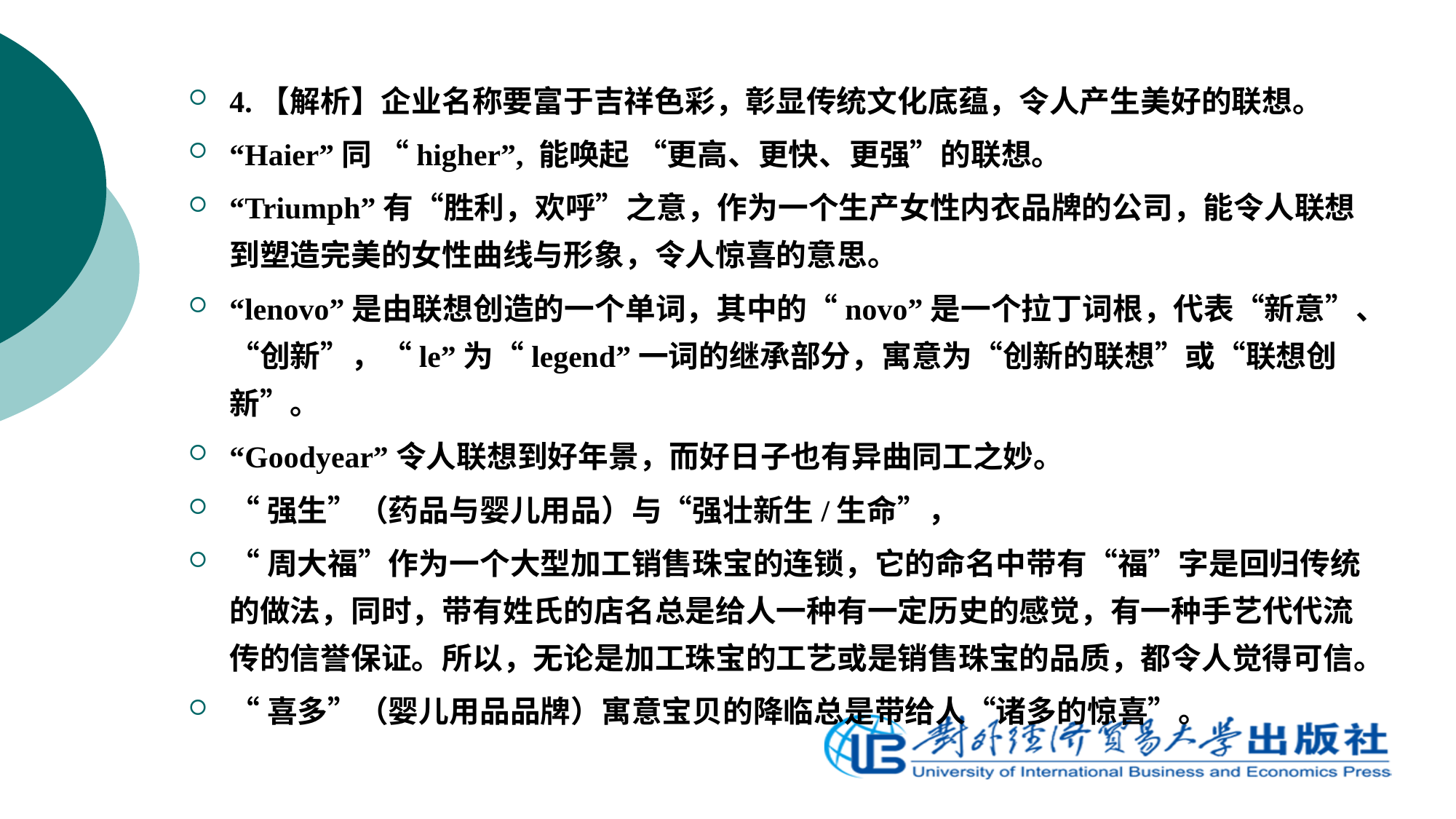

4.【解析】企业名称要富于吉祥色彩，彰显传统文化底蕴，令人产生美好的联想。
“Haier”同 “higher”, 能唤起 “更高、更快、更强”的联想。
“Triumph”有“胜利，欢呼”之意，作为一个生产女性内衣品牌的公司，能令人联想到塑造完美的女性曲线与形象，令人惊喜的意思。
“lenovo”是由联想创造的一个单词，其中的“novo”是一个拉丁词根，代表“新意”、“创新”，“le”为“legend”一词的继承部分，寓意为“创新的联想”或“联想创新”。
“Goodyear”令人联想到好年景，而好日子也有异曲同工之妙。
“强生”（药品与婴儿用品）与“强壮新生/生命”，
“周大福”作为一个大型加工销售珠宝的连锁，它的命名中带有“福”字是回归传统的做法，同时，带有姓氏的店名总是给人一种有一定历史的感觉，有一种手艺代代流传的信誉保证。所以，无论是加工珠宝的工艺或是销售珠宝的品质，都令人觉得可信。
“喜多”（婴儿用品品牌）寓意宝贝的降临总是带给人“诸多的惊喜”。